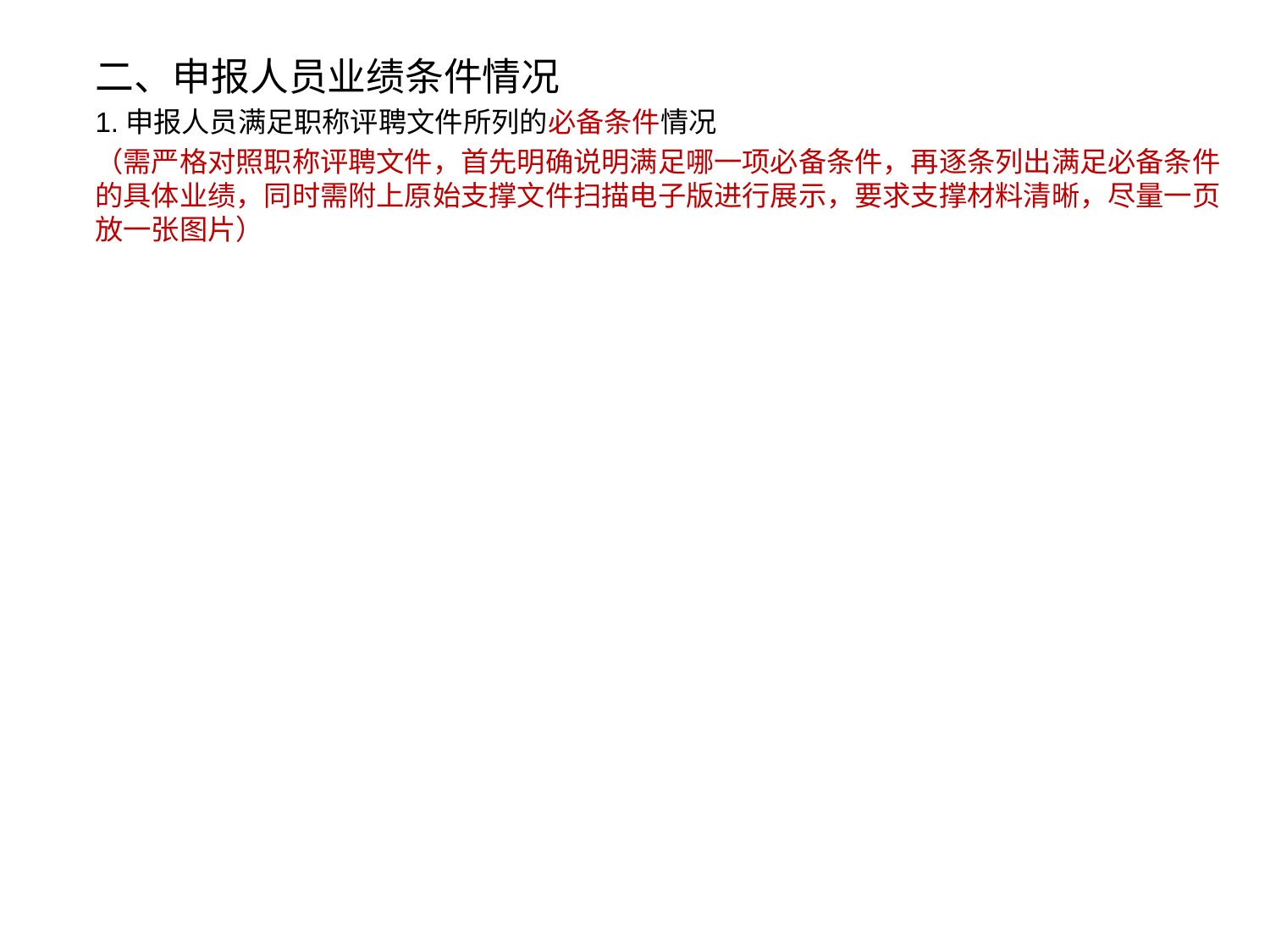

二、申报人员业绩条件情况
1.申报人员满足职称评聘文件所列的必备条件情况
（需严格对照职称评聘文件，首先明确说明满足哪一项必备条件，再逐条列出满足必备条件的具体业绩，同时需附上原始支撑文件扫描电子版进行展示，要求支撑材料清晰，尽量一页放一张图片）